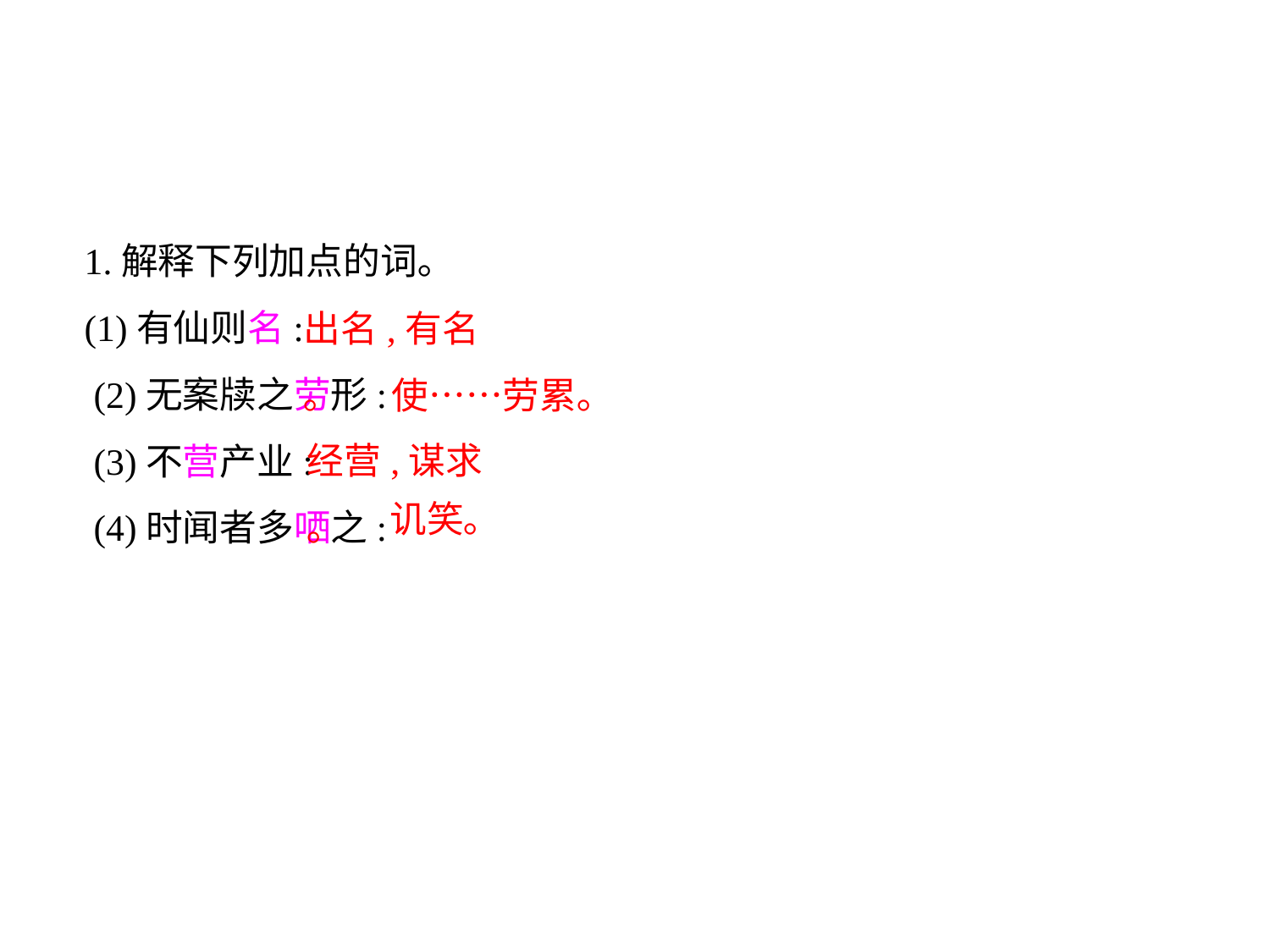

1.解释下列加点的词｡
(1)有仙则名:
 (2)无案牍之劳形:
 (3)不营产业:
 (4)时闻者多哂之:
出名,有名｡
使……劳累｡
经营,谋求｡
讥笑｡